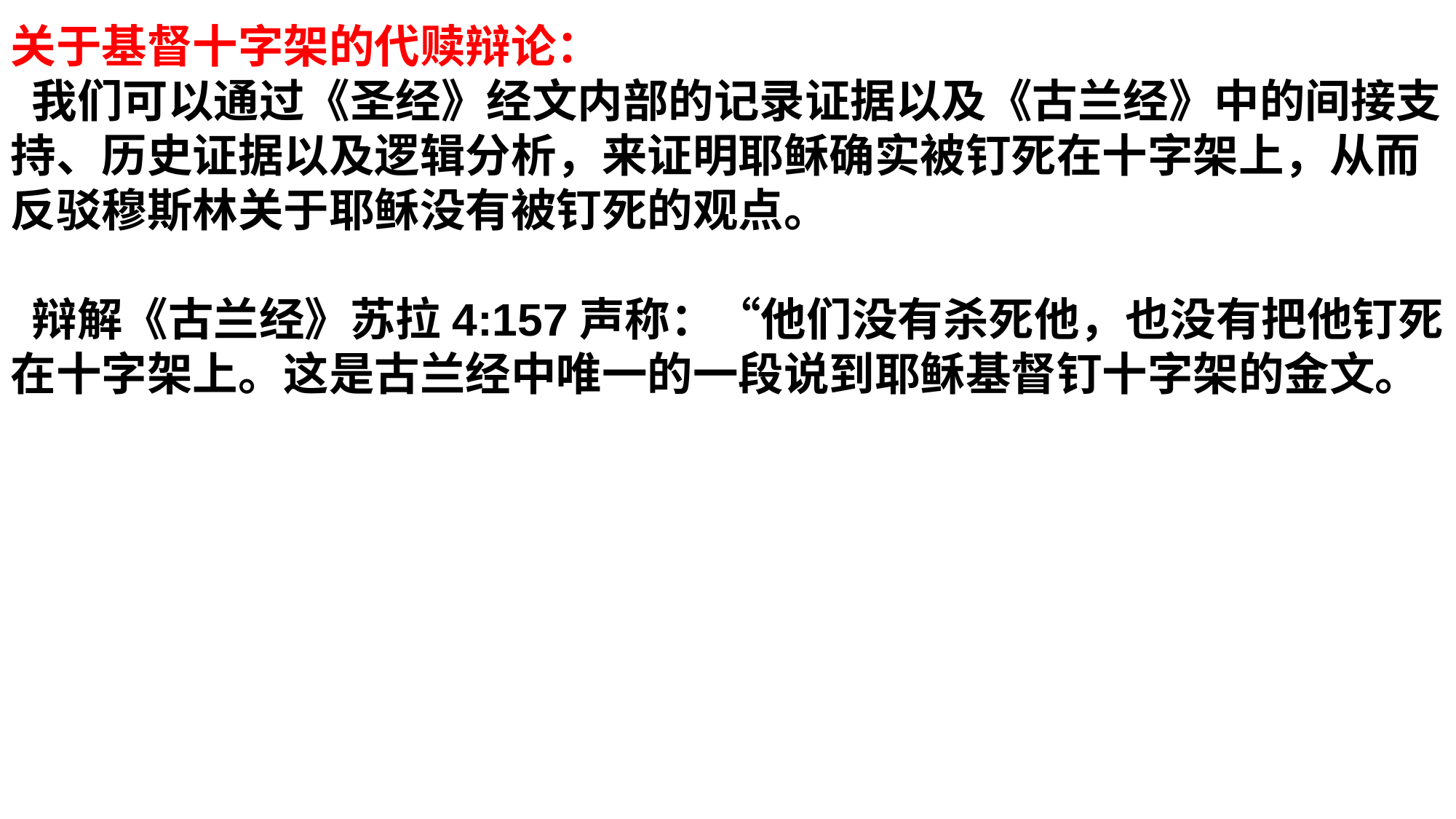

关于基督十字架的代赎辩论：
 我们可以通过《圣经》经文内部的记录证据以及《古兰经》中的间接支持、历史证据以及逻辑分析，来证明耶稣确实被钉死在十字架上，从而反驳穆斯林关于耶稣没有被钉死的观点。

 辩解《古兰经》苏拉4:157声称：“他们没有杀死他，也没有把他钉死在十字架上。这是古兰经中唯一的一段说到耶稣基督钉十字架的金文。